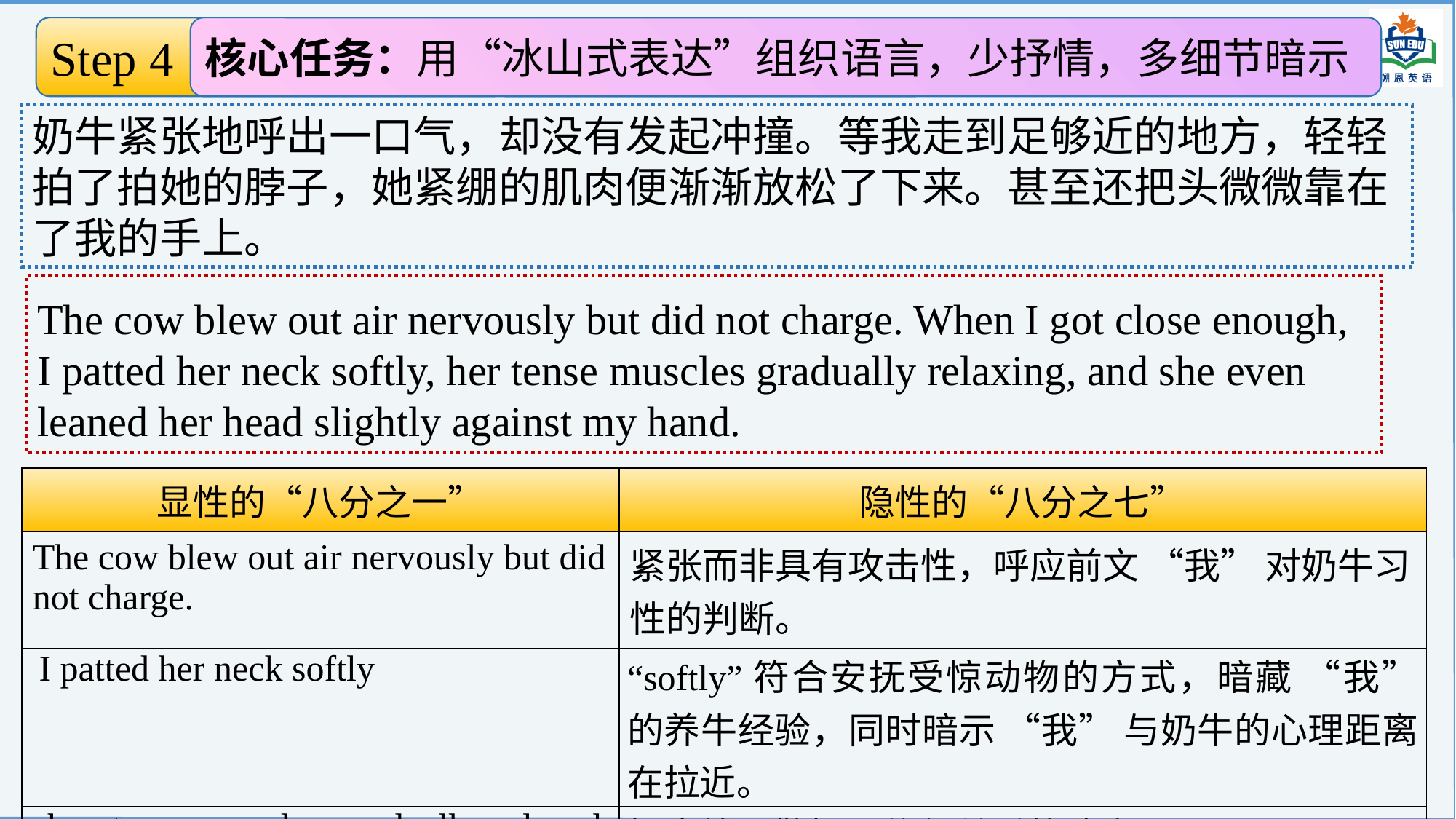

Step 4 续写情节构建
核心任务：用“冰山式表达”组织语言，少抒情，多细节暗示
搭建完整冰山
奶牛紧张地呼出一口气，却没有发起冲撞。等我走到足够近的地方，轻轻拍了拍她的脖子，她紧绷的肌肉便渐渐放松了下来。甚至还把头微微靠在了我的手上。

The cow blew out air nervously but did not charge. When I got close enough, I patted her neck softly, her tense muscles gradually relaxing, and she even leaned her head slightly against my hand.
| 显性的“八分之一” | 隐性的“八分之七” |
| --- | --- |
| The cow blew out air nervously but did not charge. | 紧张而非具有攻击性，呼应前文 “我” 对奶牛习性的判断。 |
| I patted her neck softly | “softly”符合安抚受惊动物的方式，暗藏 “我” 的养牛经验，同时暗示 “我” 与奶牛的心理距离在拉近。 |
| her tense muscles gradually relaxed, and leaned her head against my hand. | 奶牛放下警惕，信任关系的建立。 |